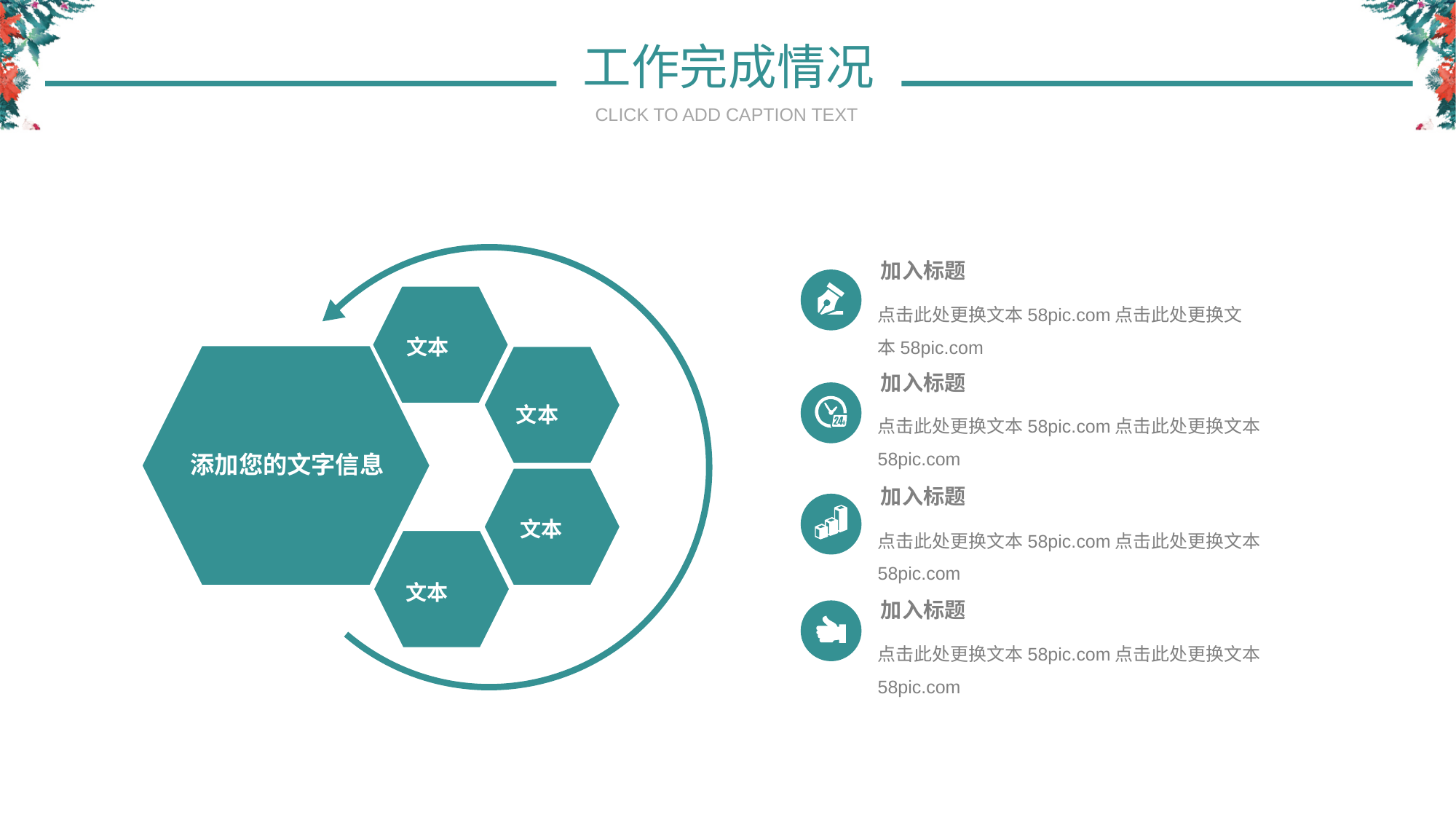

工作完成情况

CLICK TO ADD CAPTION TEXT

文本

添加您的文字信息

文本

文本

文本
加入标题

点击此处更换文本58pic.com点击此处更换文本58pic.com
加入标题

点击此处更换文本58pic.com点击此处更换文本58pic.com
加入标题

点击此处更换文本58pic.com点击此处更换文本58pic.com
加入标题

点击此处更换文本58pic.com点击此处更换文本58pic.com